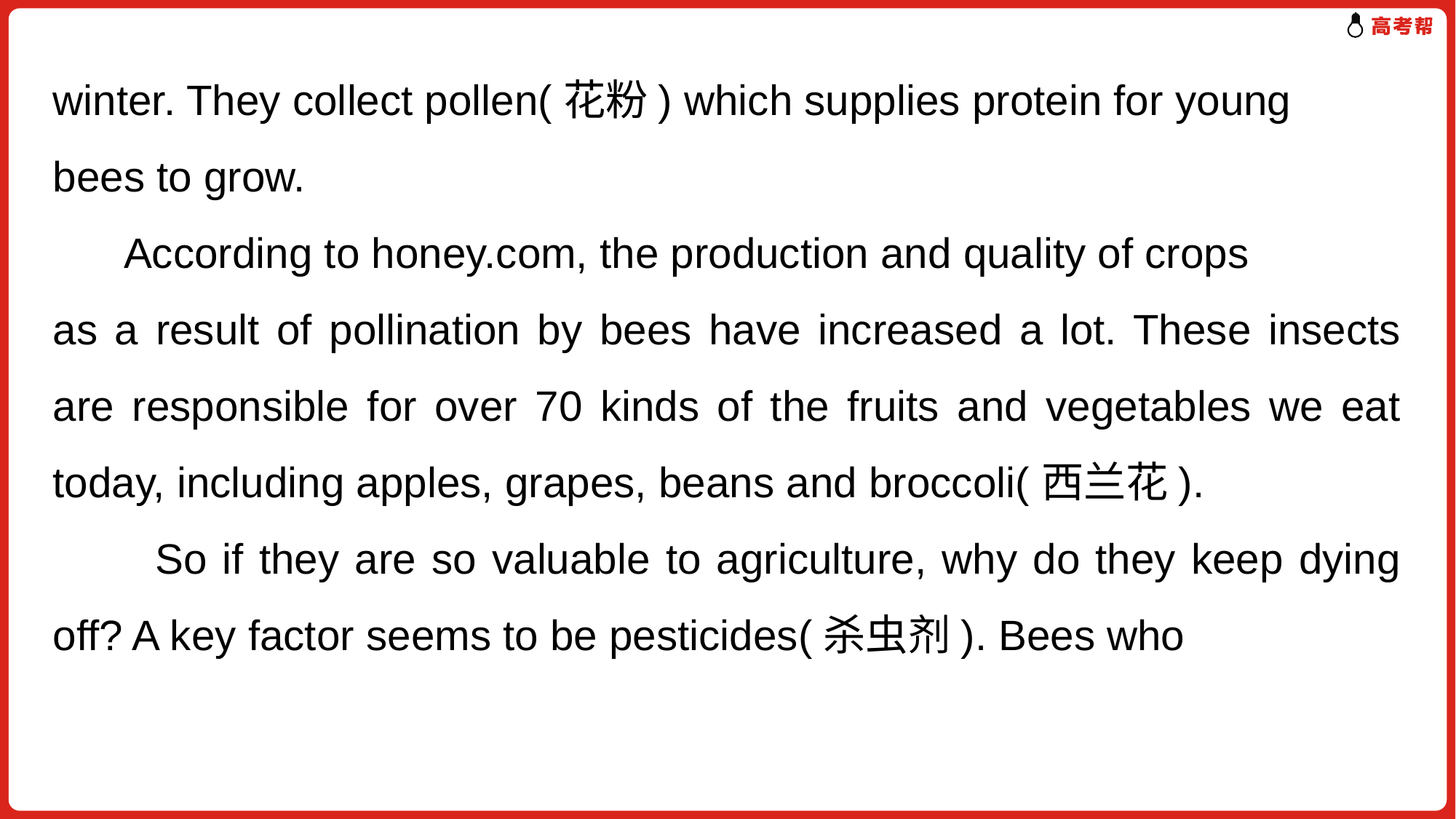

winter. They collect pollen(花粉) which supplies protein for young
bees to grow.
      According to honey.com, the production and quality of crops
as a result of pollination by bees have increased a lot. These insects are responsible for over 70 kinds of the fruits and vegetables we eat today, including apples, grapes, beans and broccoli(西兰花).
　　So if they are so valuable to agriculture, why do they keep dying off? A key factor seems to be pesticides(杀虫剂). Bees who